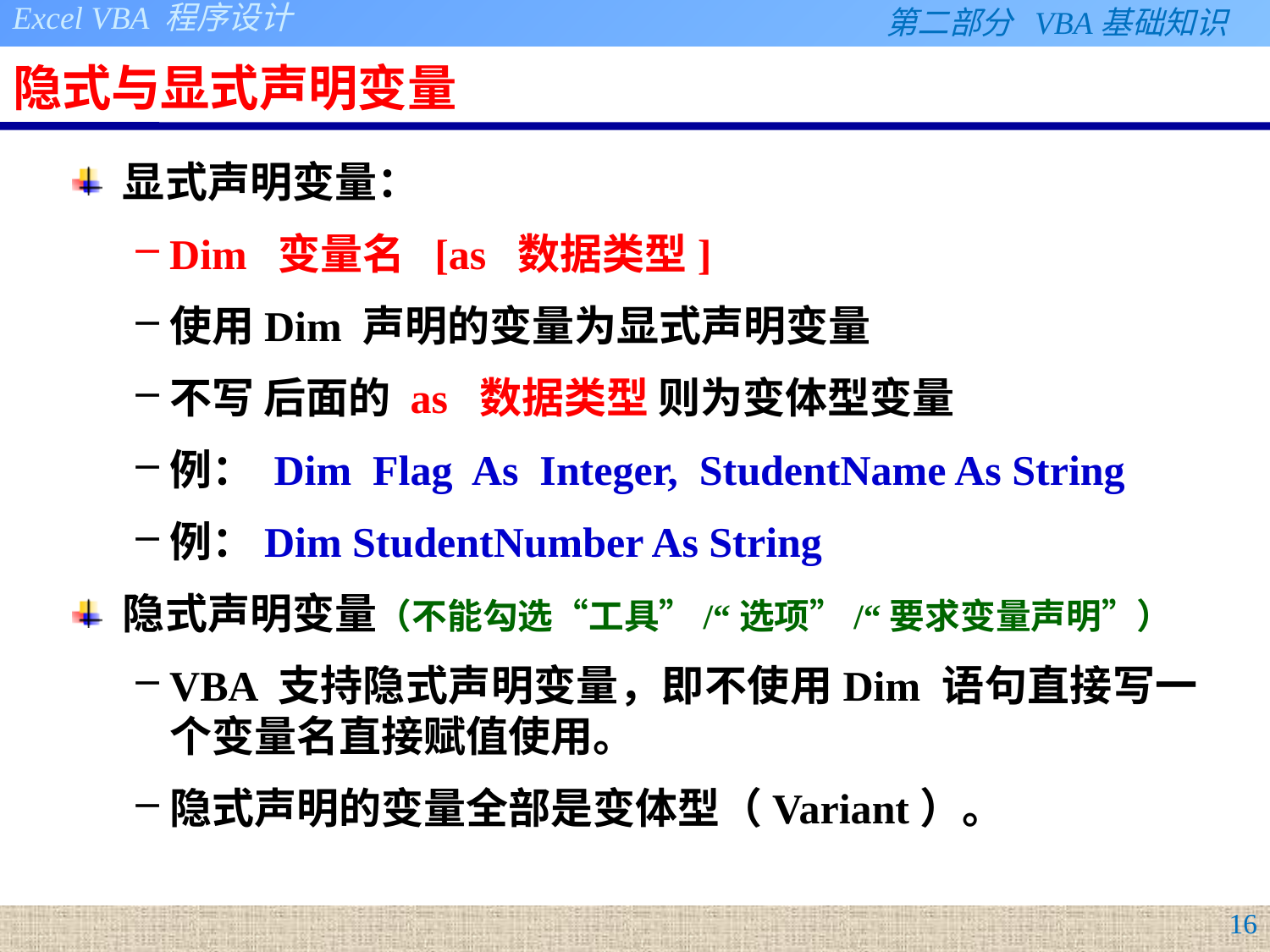

# 隐式与显式声明变量
显式声明变量：
Dim  变量名  [as  数据类型]
使用Dim 声明的变量为显式声明变量
不写 后面的 as  数据类型 则为变体型变量
例： Dim  Flag  As  Integer,  StudentName As String
例：Dim StudentNumber As String
隐式声明变量（不能勾选“工具”/“选项”/“要求变量声明”）
VBA 支持隐式声明变量，即不使用Dim 语句直接写一个变量名直接赋值使用。
隐式声明的变量全部是变体型（Variant）。